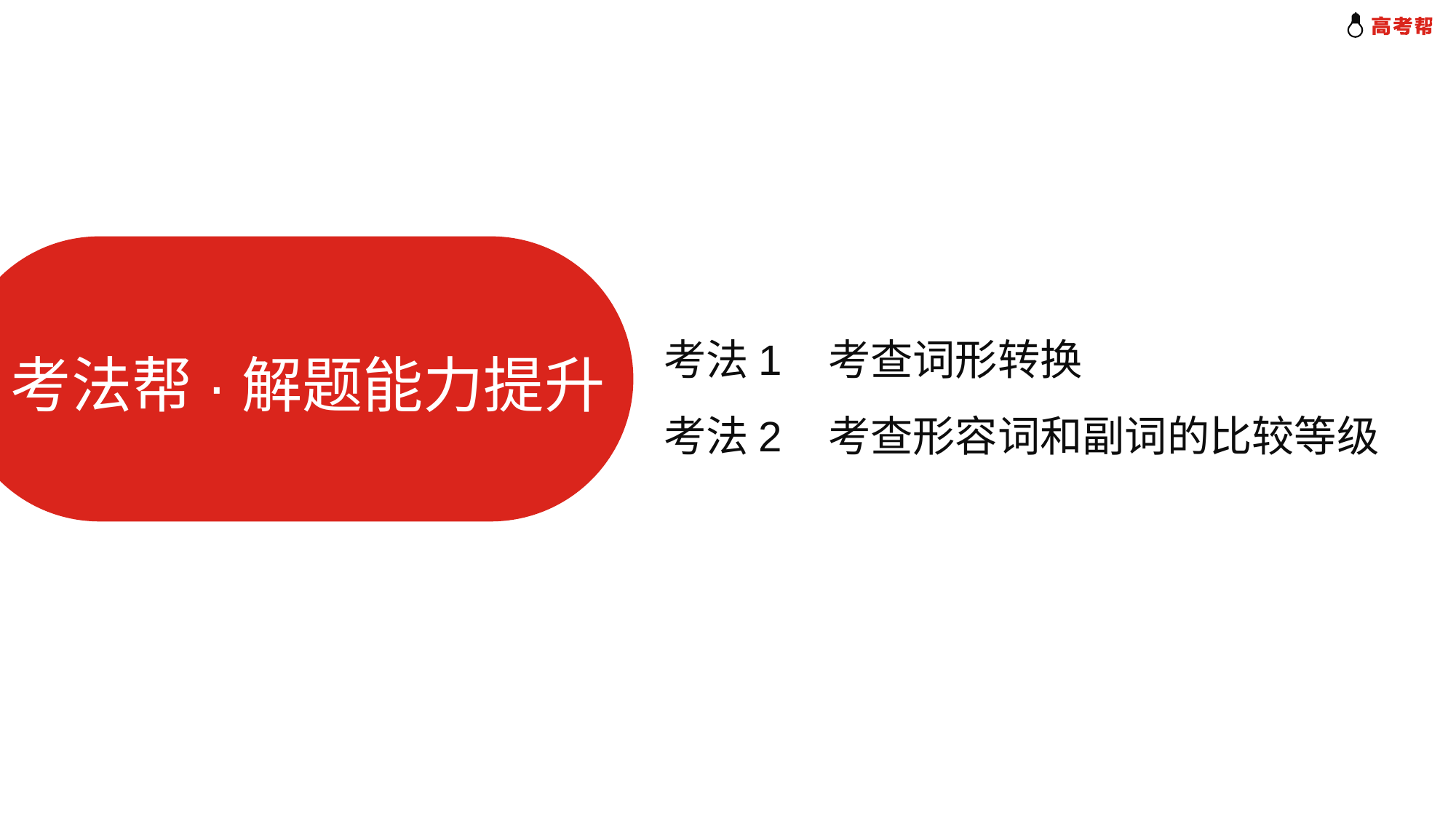

考法1   考查词形转换
考法2   考查形容词和副词的比较等级
考法帮·解题能力提升